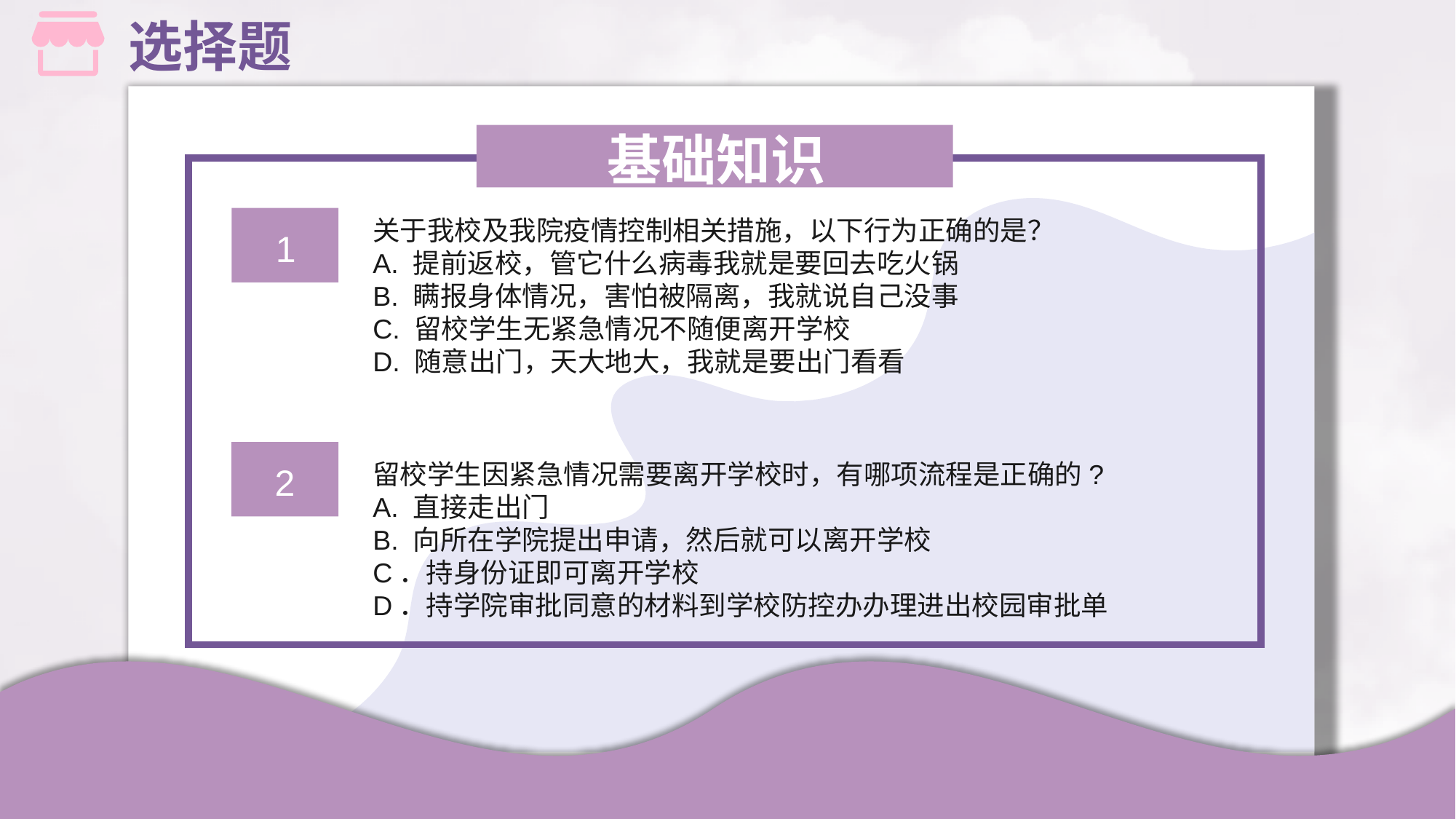

选择题

基础知识

关于我校及我院疫情控制相关措施，以下行为正确的是？
A. 提前返校，管它什么病毒我就是要回去吃火锅
B. 瞒报身体情况，害怕被隔离，我就说自己没事
C. 留校学生无紧急情况不随便离开学校
D. 随意出门，天大地大，我就是要出门看看
1

留校学生因紧急情况需要离开学校时，有哪项流程是正确的?
A. 直接走出门
B. 向所在学院提出申请，然后就可以离开学校
C．持身份证即可离开学校
D．持学院审批同意的材料到学校防控办办理进出校园审批单
2